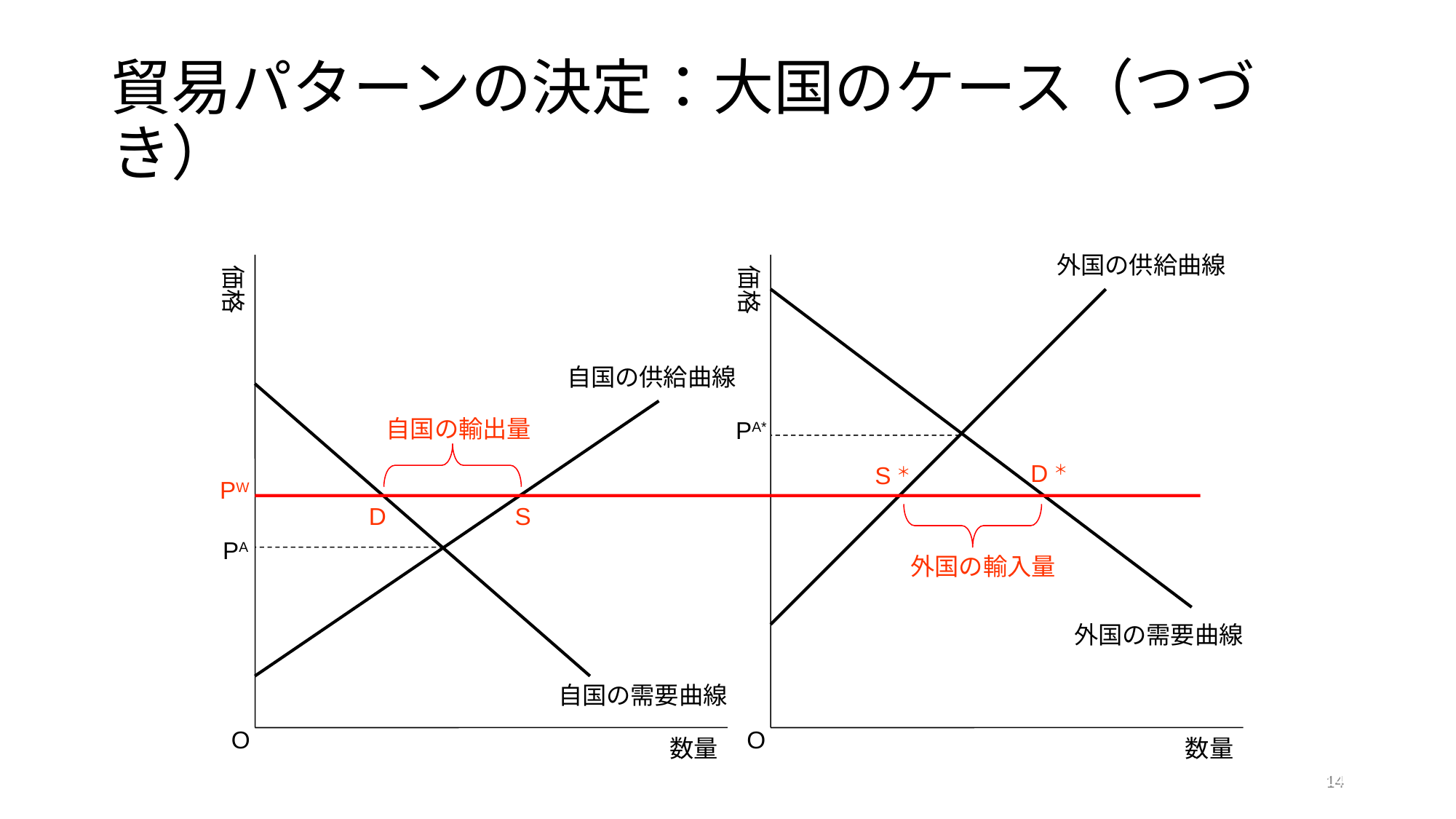

# 貿易パターンの決定：大国のケース（つづき）
外国の供給曲線
価格
価格

自国の供給曲線

自国の輸出量
PA*

D＊
S＊

PW

D
S
PA
外国の輸入量

外国の需要曲線
自国の需要曲線
O
O

数量

数量
14
14